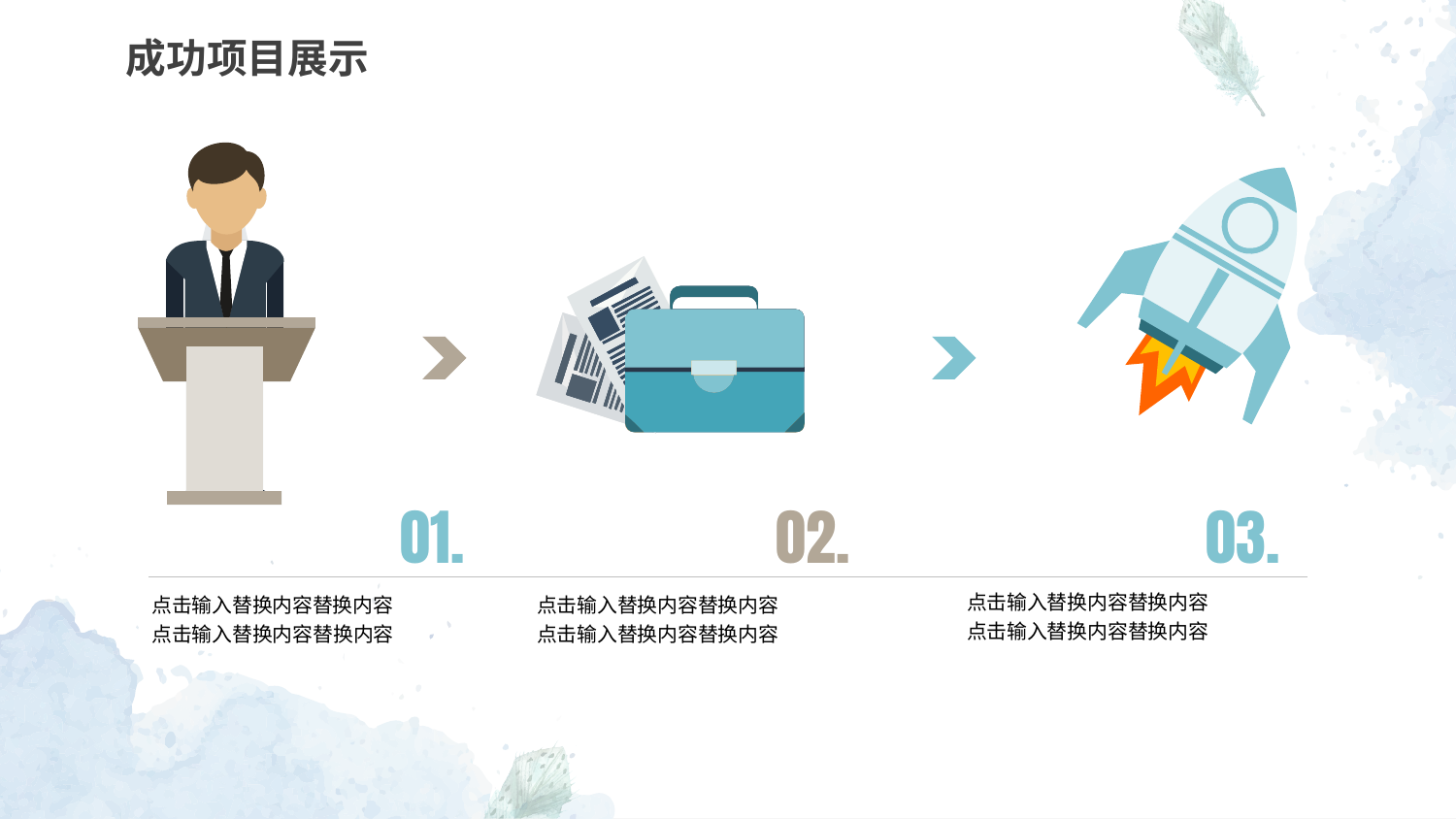

成功项目展示

01.
02.
03.
点击输入替换内容替换内容
点击输入替换内容替换内容
点击输入替换内容替换内容
点击输入替换内容替换内容
点击输入替换内容替换内容
点击输入替换内容替换内容